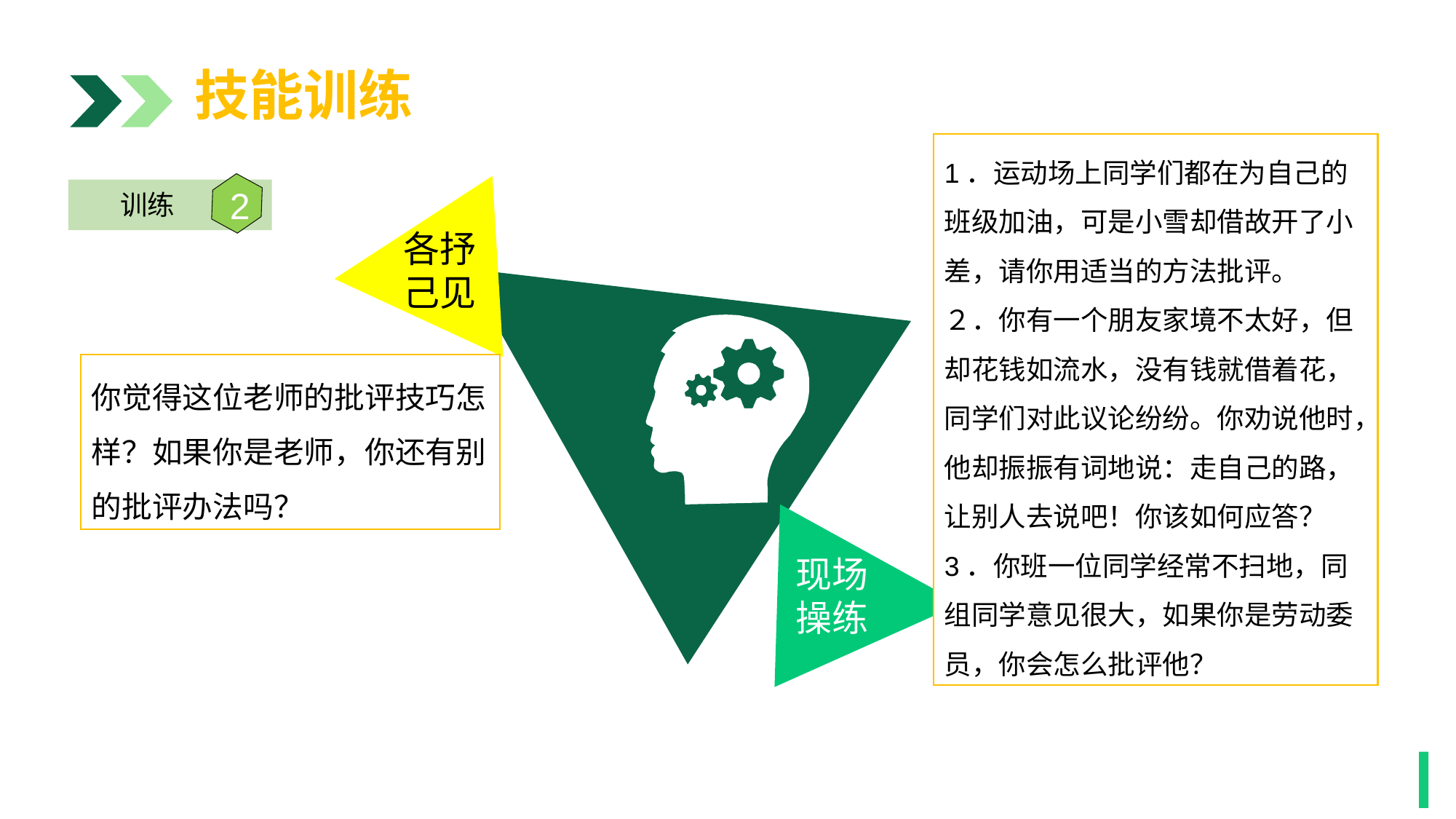

技能训练

1．运动场上同学们都在为自己的班级加油，可是小雪却借故开了小差，请你用适当的方法批评。
２．你有一个朋友家境不太好，但却花钱如流水，没有钱就借着花，同学们对此议论纷纷。你劝说他时，他却振振有词地说：走自己的路，让别人去说吧！你该如何应答？
3．你班一位同学经常不扫地，同组同学意见很大，如果你是劳动委员，你会怎么批评他？

各抒
己见
2

训练

你觉得这位老师的批评技巧怎样？如果你是老师，你还有别的批评办法吗？

现场
操练
8